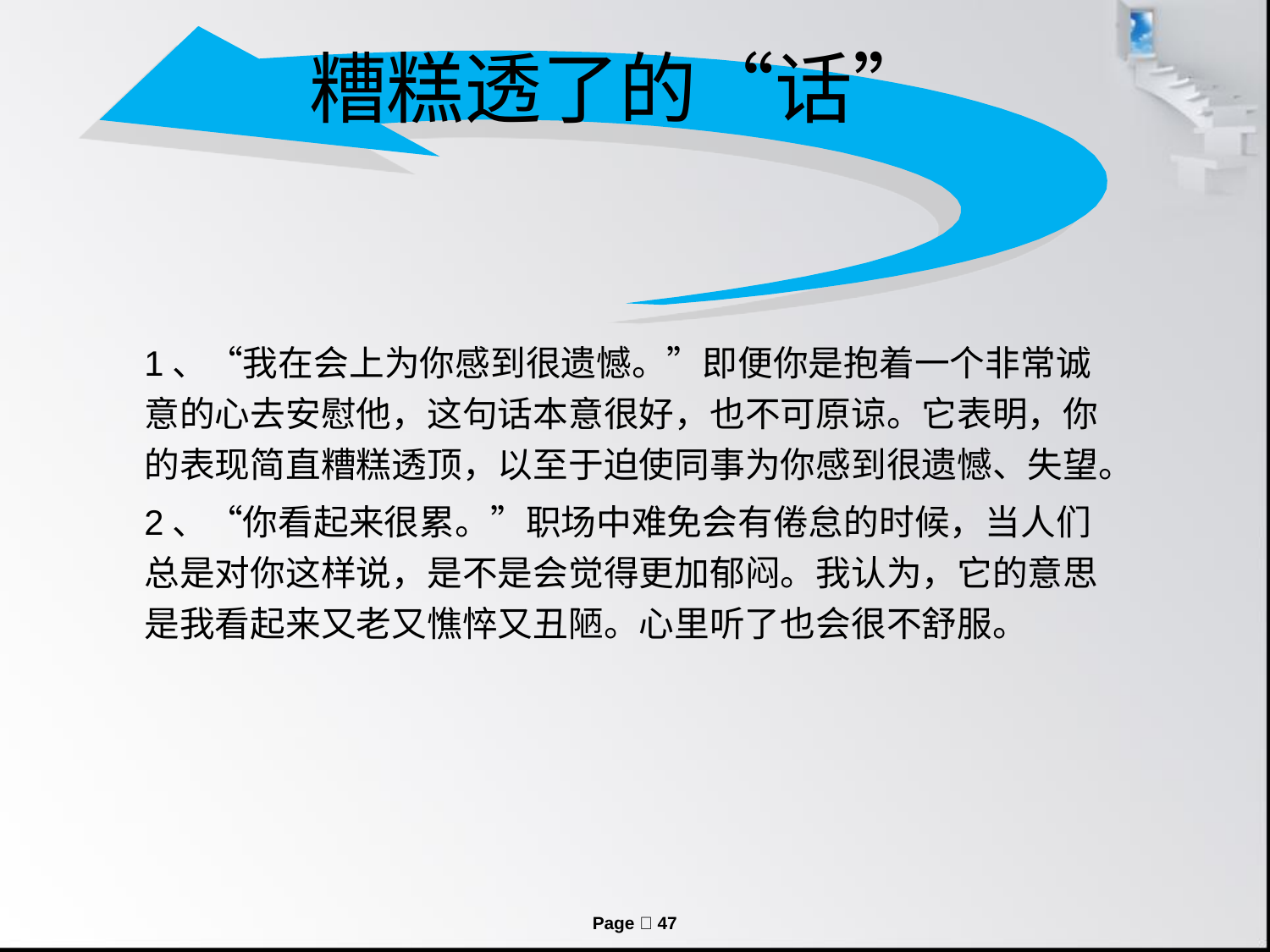

糟糕透了的“话”
#
1、“我在会上为你感到很遗憾。”即便你是抱着一个非常诚意的心去安慰他，这句话本意很好，也不可原谅。它表明，你的表现简直糟糕透顶，以至于迫使同事为你感到很遗憾、失望。
2、“你看起来很累。”职场中难免会有倦怠的时候，当人们总是对你这样说，是不是会觉得更加郁闷。我认为，它的意思是我看起来又老又憔悴又丑陋。心里听了也会很不舒服。